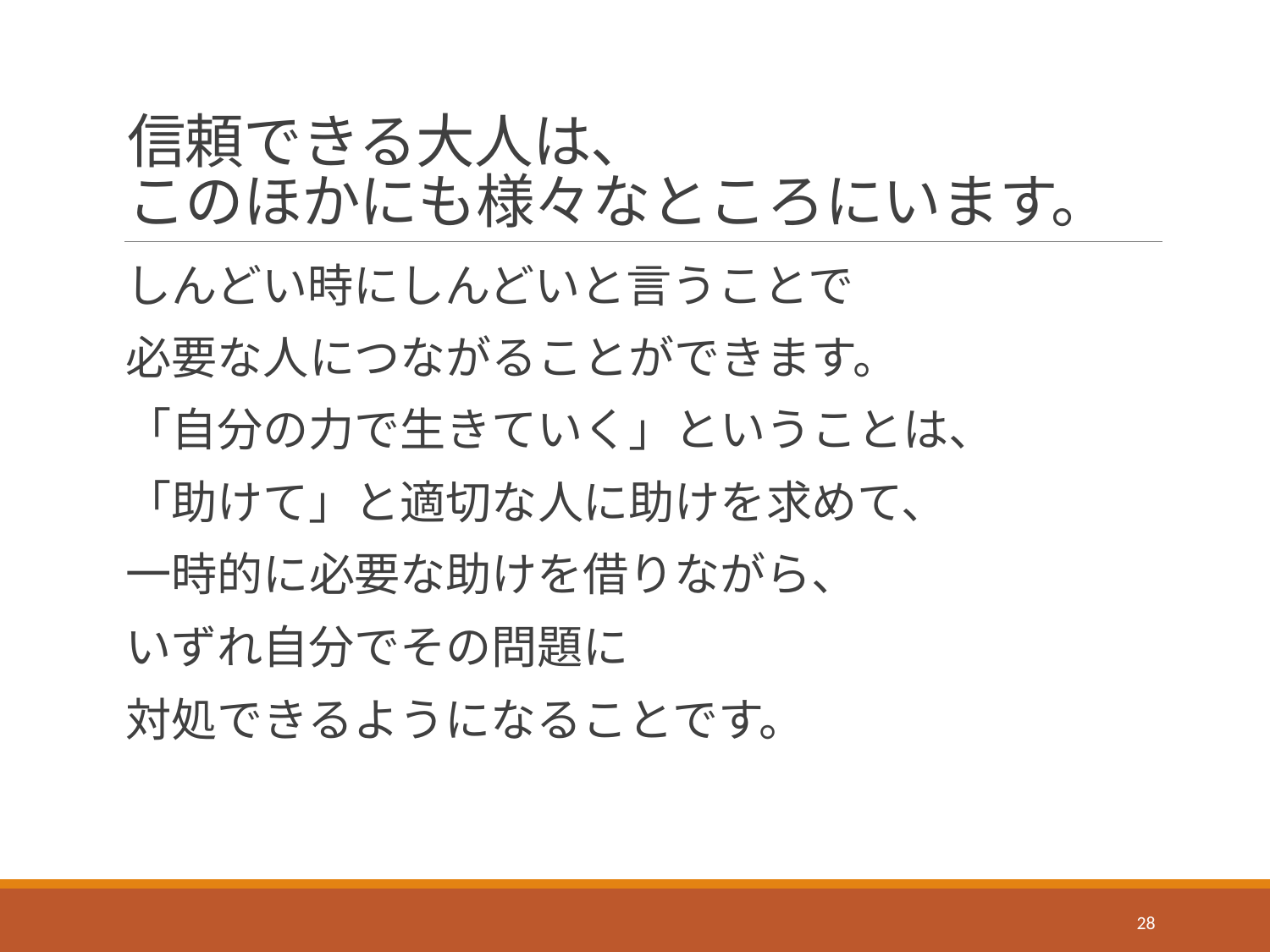

# 信頼できる大人は、 このほかにも様々なところにいます。
しんどい時にしんどいと言うことで
必要な人につながることができます。
「自分の力で生きていく」ということは、
「助けて」と適切な人に助けを求めて、
一時的に必要な助けを借りながら、
いずれ自分でその問題に
対処できるようになることです。

28